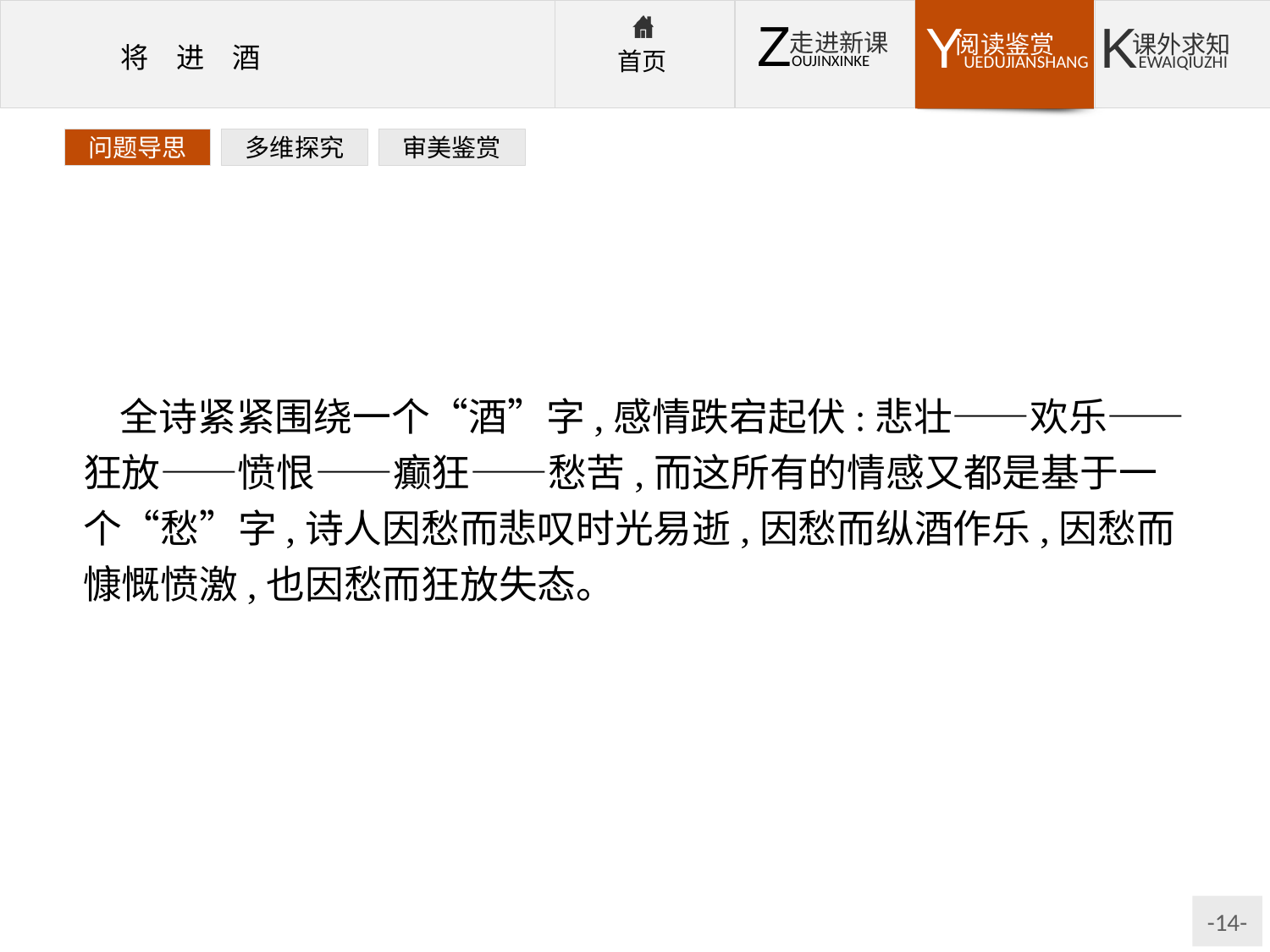

问题导思
多维探究
审美鉴赏
全诗紧紧围绕一个“酒”字,感情跌宕起伏:悲壮——欢乐——狂放——愤恨——癫狂——愁苦,而这所有的情感又都是基于一个“愁”字,诗人因愁而悲叹时光易逝,因愁而纵酒作乐,因愁而慷慨愤激,也因愁而狂放失态。